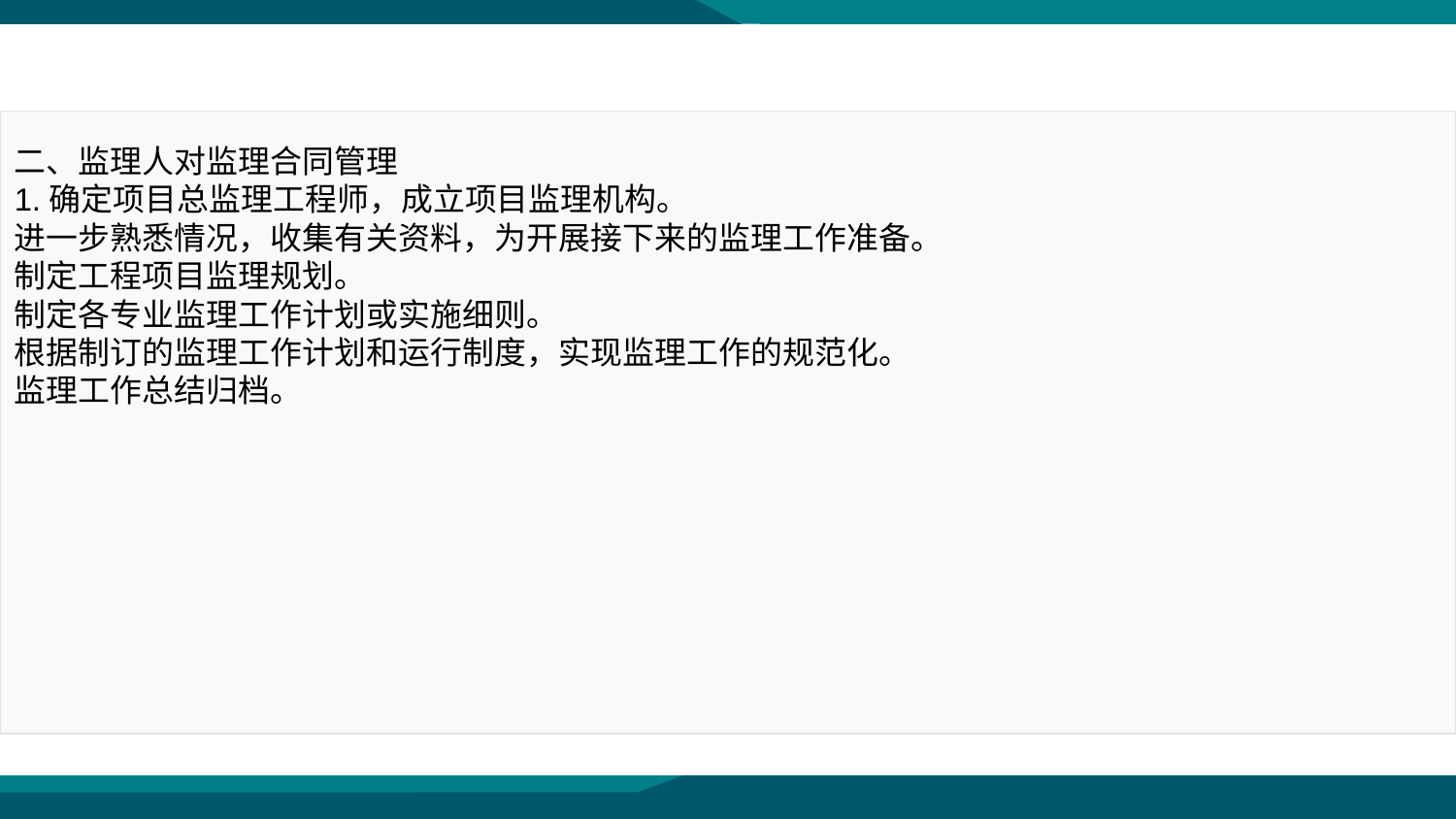

二、监理人对监理合同管理
1.确定项目总监理工程师，成立项目监理机构。
进一步熟悉情况，收集有关资料，为开展接下来的监理工作准备。
制定工程项目监理规划。
制定各专业监理工作计划或实施细则。
根据制订的监理工作计划和运行制度，实现监理工作的规范化。
监理工作总结归档。